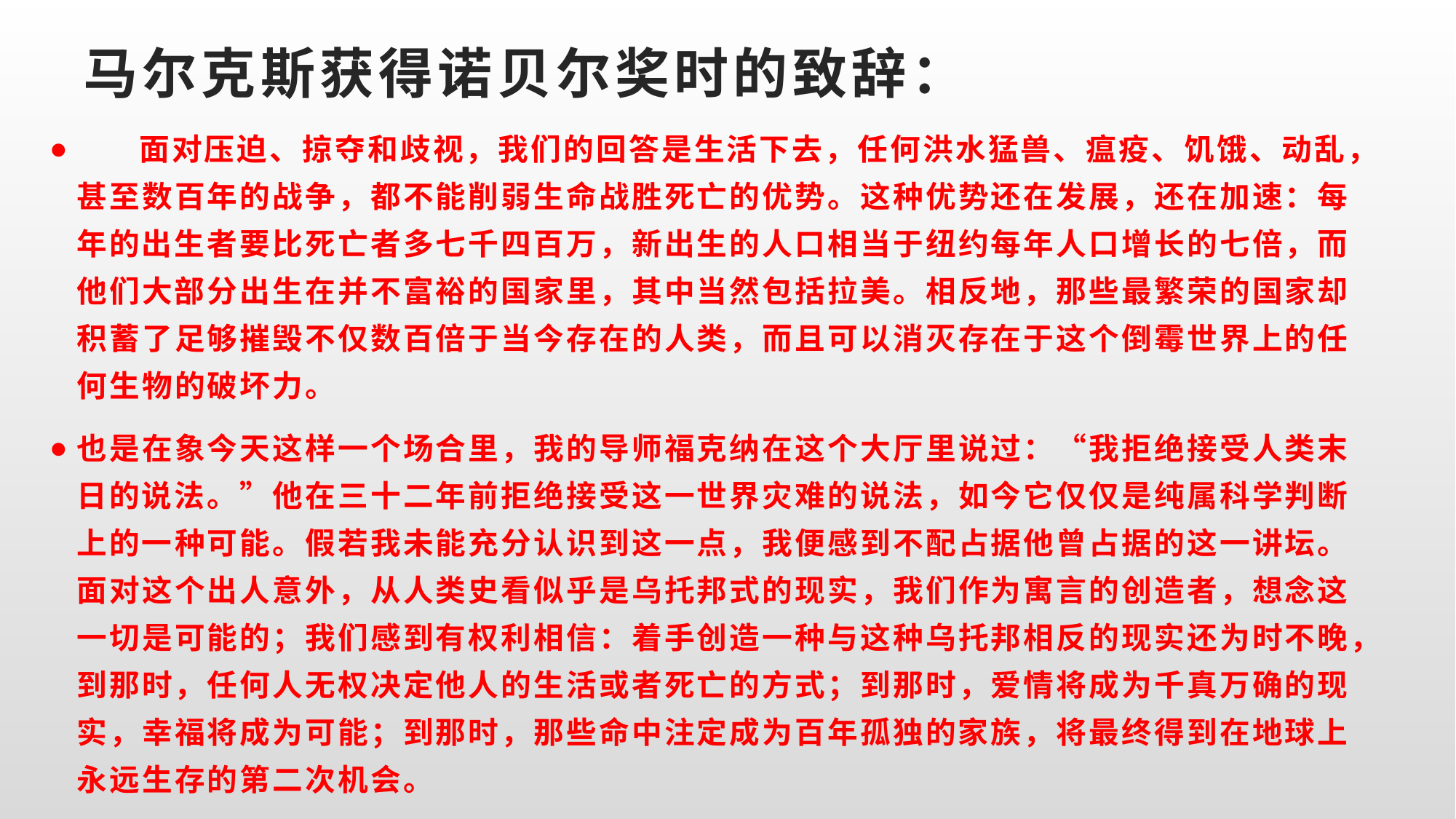

# 马尔克斯获得诺贝尔奖时的致辞：
      面对压迫、掠夺和歧视，我们的回答是生活下去，任何洪水猛兽、瘟疫、饥饿、动乱，甚至数百年的战争，都不能削弱生命战胜死亡的优势。这种优势还在发展，还在加速：每年的出生者要比死亡者多七千四百万，新出生的人口相当于纽约每年人口增长的七倍，而他们大部分出生在并不富裕的国家里，其中当然包括拉美。相反地，那些最繁荣的国家却积蓄了足够摧毁不仅数百倍于当今存在的人类，而且可以消灭存在于这个倒霉世界上的任何生物的破坏力。
也是在象今天这样一个场合里，我的导师福克纳在这个大厅里说过：“我拒绝接受人类末日的说法。”他在三十二年前拒绝接受这一世界灾难的说法，如今它仅仅是纯属科学判断上的一种可能。假若我未能充分认识到这一点，我便感到不配占据他曾占据的这一讲坛。面对这个出人意外，从人类史看似乎是乌托邦式的现实，我们作为寓言的创造者，想念这一切是可能的；我们感到有权利相信：着手创造一种与这种乌托邦相反的现实还为时不晚，到那时，任何人无权决定他人的生活或者死亡的方式；到那时，爱情将成为千真万确的现实，幸福将成为可能；到那时，那些命中注定成为百年孤独的家族，将最终得到在地球上永远生存的第二次机会。